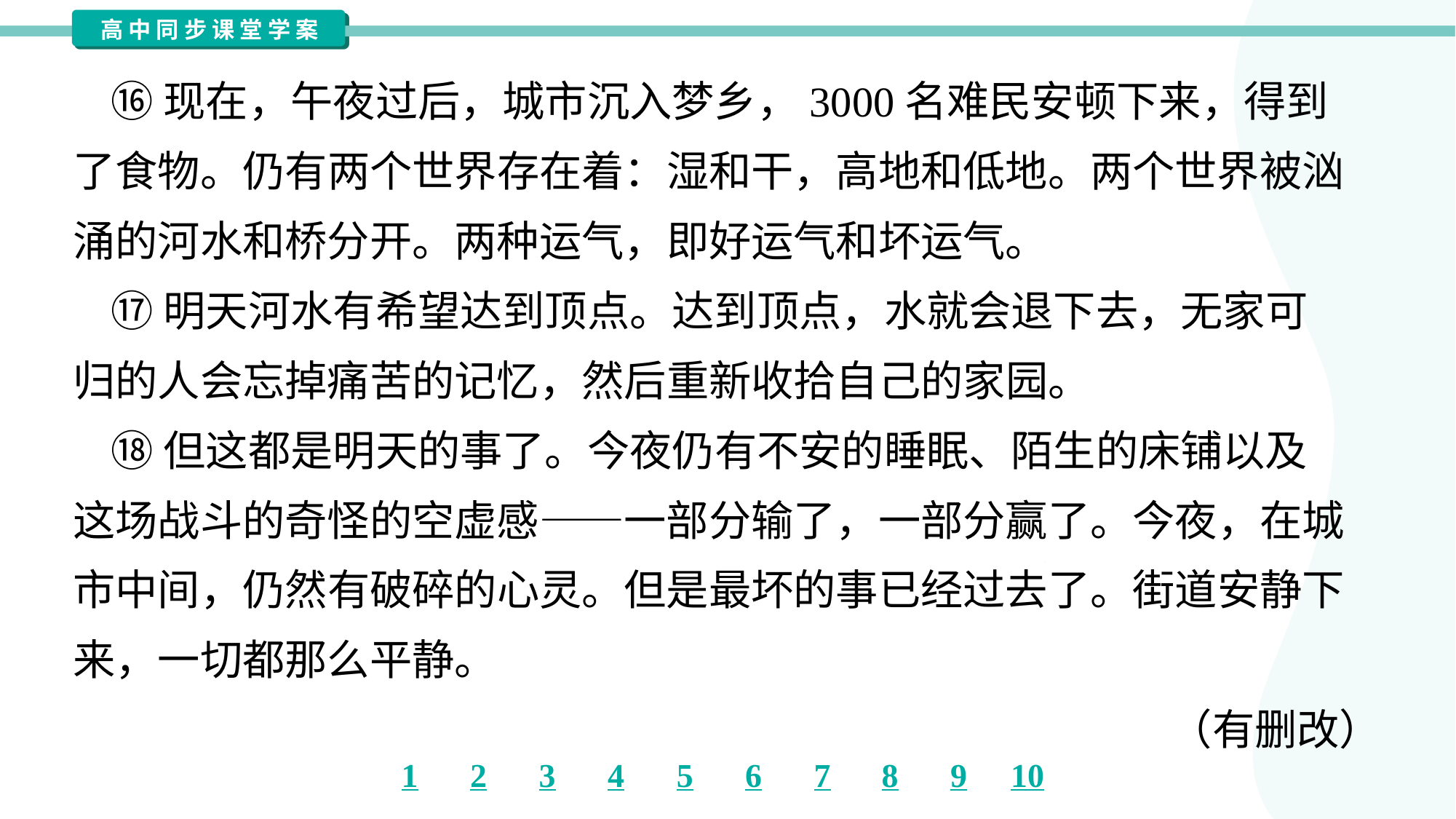

⑯现在，午夜过后，城市沉入梦乡，3000名难民安顿下来，得到
了食物。仍有两个世界存在着：湿和干，高地和低地。两个世界被汹
涌的河水和桥分开。两种运气，即好运气和坏运气。
    ⑰明天河水有希望达到顶点。达到顶点，水就会退下去，无家可
归的人会忘掉痛苦的记忆，然后重新收拾自己的家园。
    ⑱但这都是明天的事了。今夜仍有不安的睡眠、陌生的床铺以及
这场战斗的奇怪的空虚感——一部分输了，一部分赢了。今夜，在城
市中间，仍然有破碎的心灵。但是最坏的事已经过去了。街道安静下
来，一切都那么平静。
（有删改）